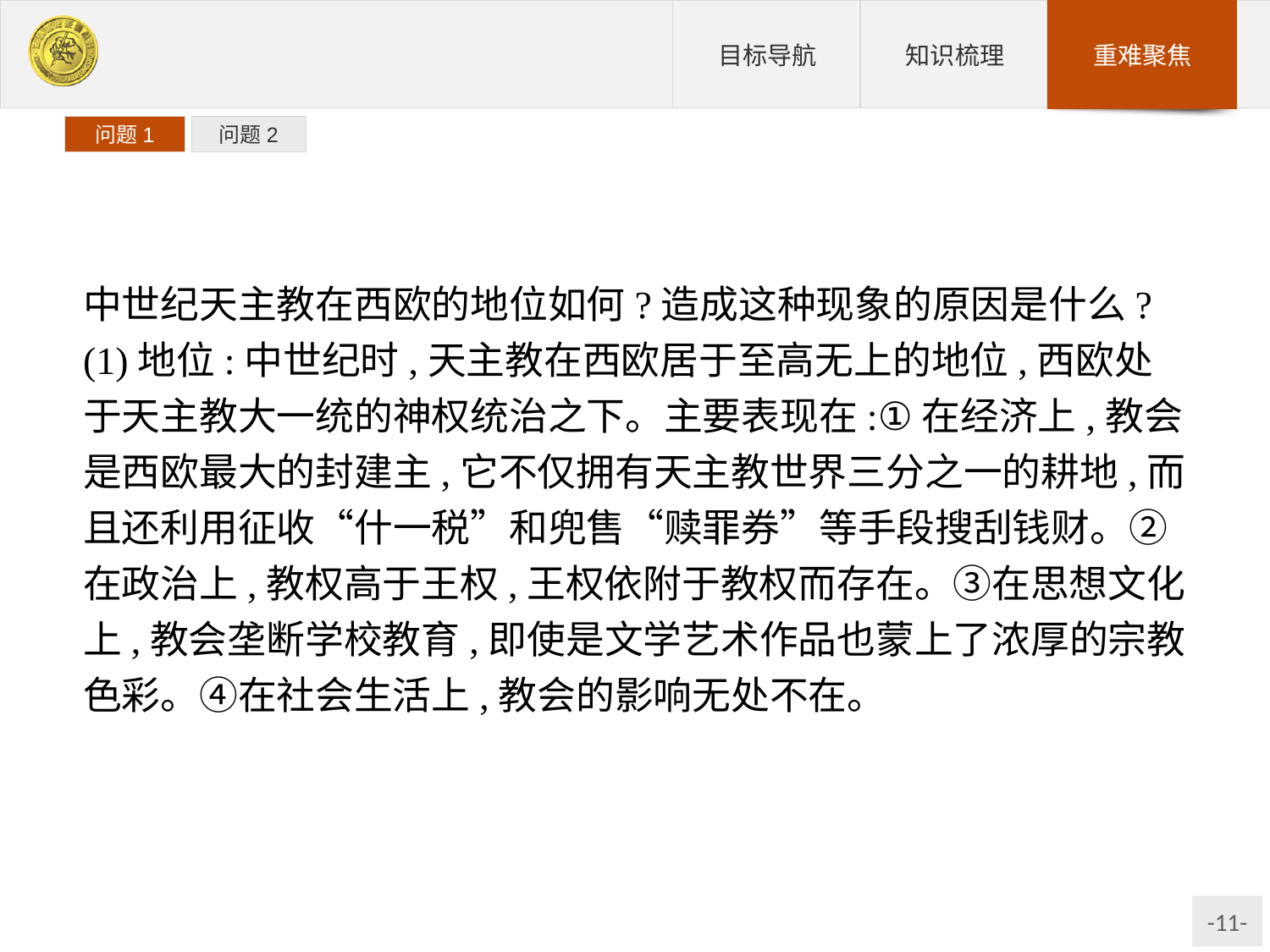

问题1
问题2
中世纪天主教在西欧的地位如何?造成这种现象的原因是什么?
(1)地位:中世纪时,天主教在西欧居于至高无上的地位,西欧处于天主教大一统的神权统治之下。主要表现在:①在经济上,教会是西欧最大的封建主,它不仅拥有天主教世界三分之一的耕地,而且还利用征收“什一税”和兜售“赎罪券”等手段搜刮钱财。②在政治上,教权高于王权,王权依附于教权而存在。③在思想文化上,教会垄断学校教育,即使是文学艺术作品也蒙上了浓厚的宗教色彩。④在社会生活上,教会的影响无处不在。